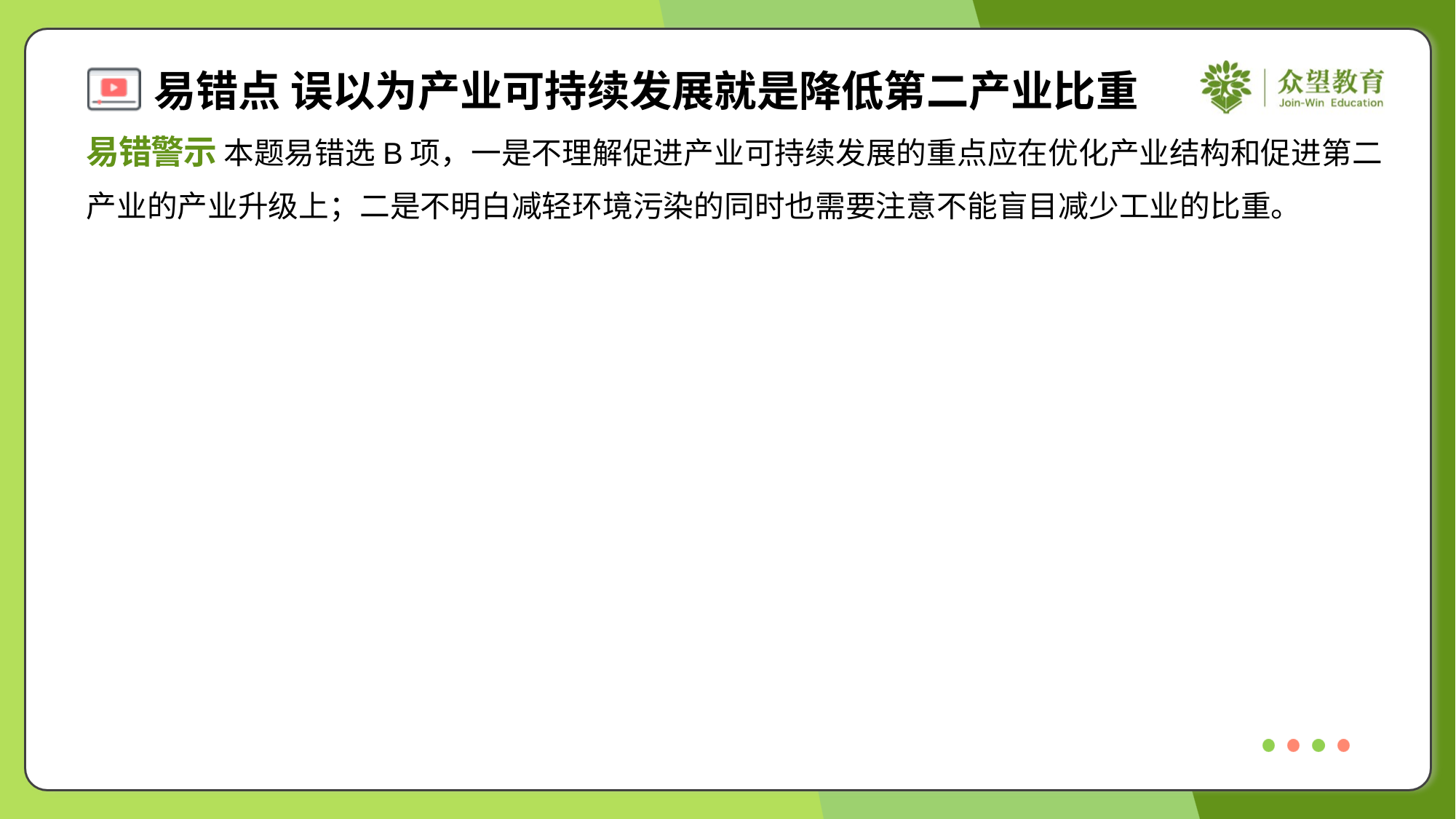

易错警示 本题易错选B项，一是不理解促进产业可持续发展的重点应在优化产业结构和促进第二
产业的产业升级上；二是不明白减轻环境污染的同时也需要注意不能盲目减少工业的比重。